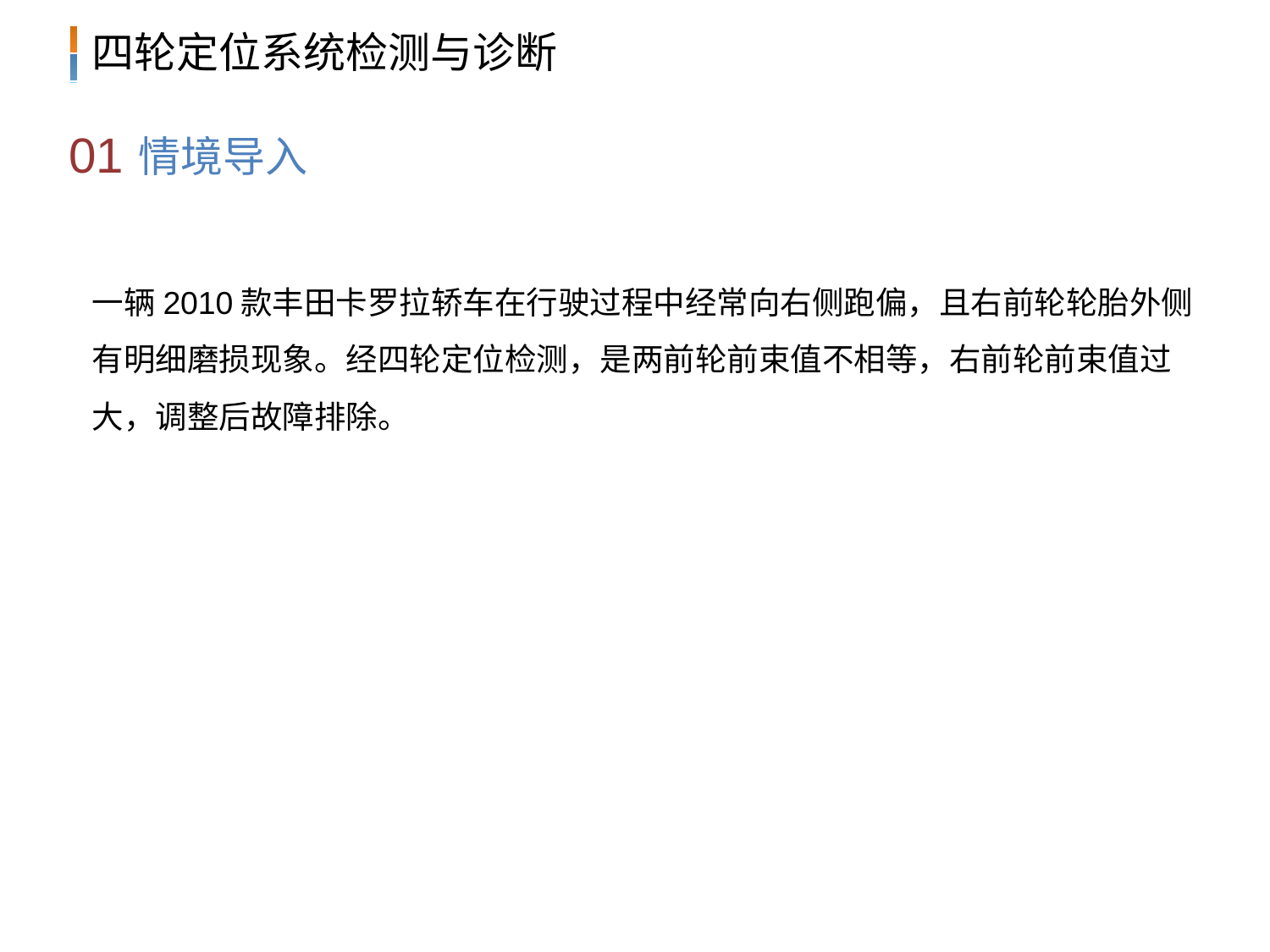

01
情境导入
一辆2010款丰田卡罗拉轿车在行驶过程中经常向右侧跑偏，且右前轮轮胎外侧有明细磨损现象。经四轮定位检测，是两前轮前束值不相等，右前轮前束值过大，调整后故障排除。